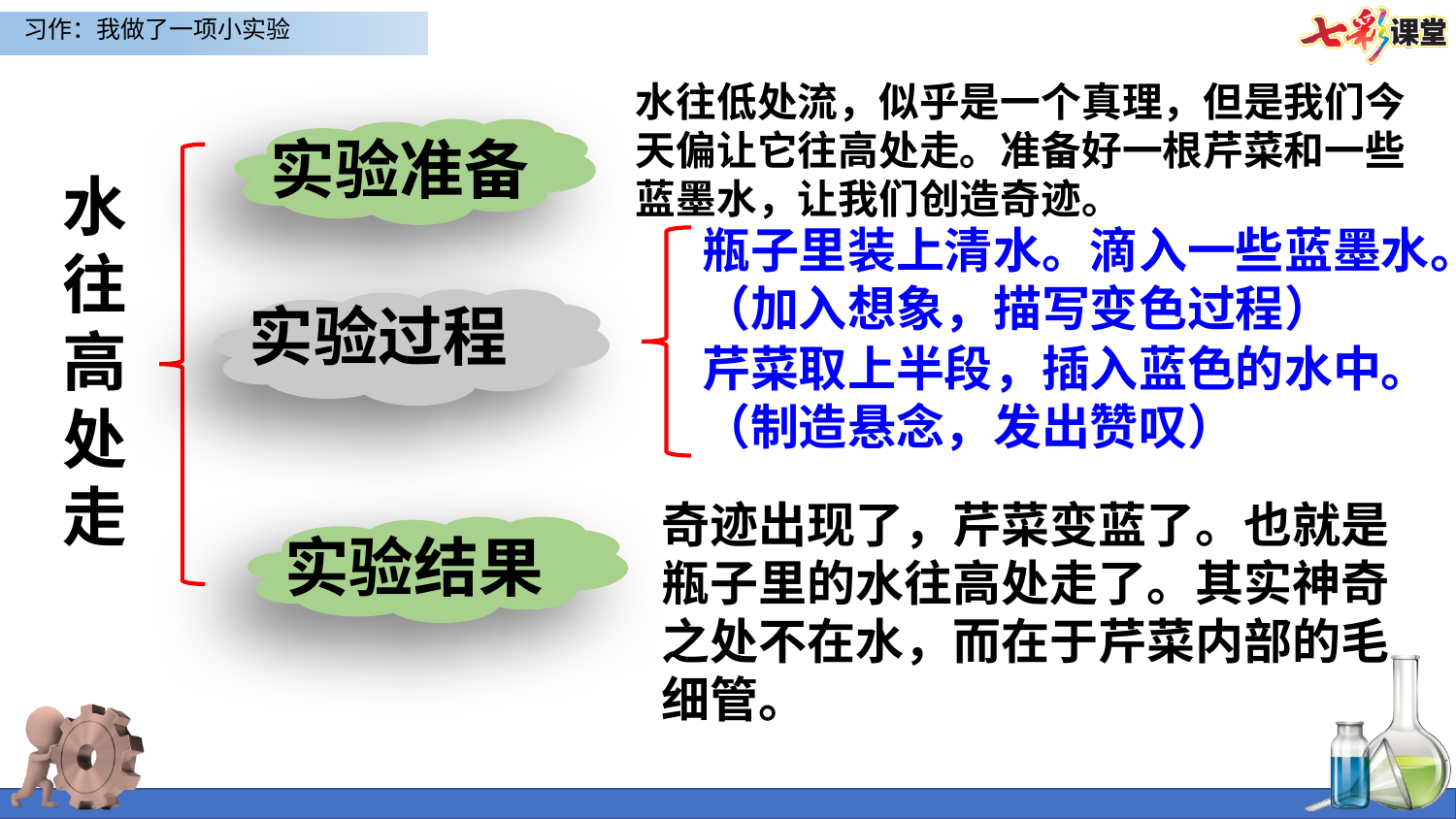

水往低处流，似乎是一个真理，但是我们今天偏让它往高处走。准备好一根芹菜和一些蓝墨水，让我们创造奇迹。

实验准备

水往高处走
瓶子里装上清水。滴入一些蓝墨水。（加入想象，描写变色过程）

实验过程

芹菜取上半段，插入蓝色的水中。
（制造悬念，发出赞叹）
奇迹出现了，芹菜变蓝了。也就是瓶子里的水往高处走了。其实神奇之处不在水，而在于芹菜内部的毛细管。

实验结果